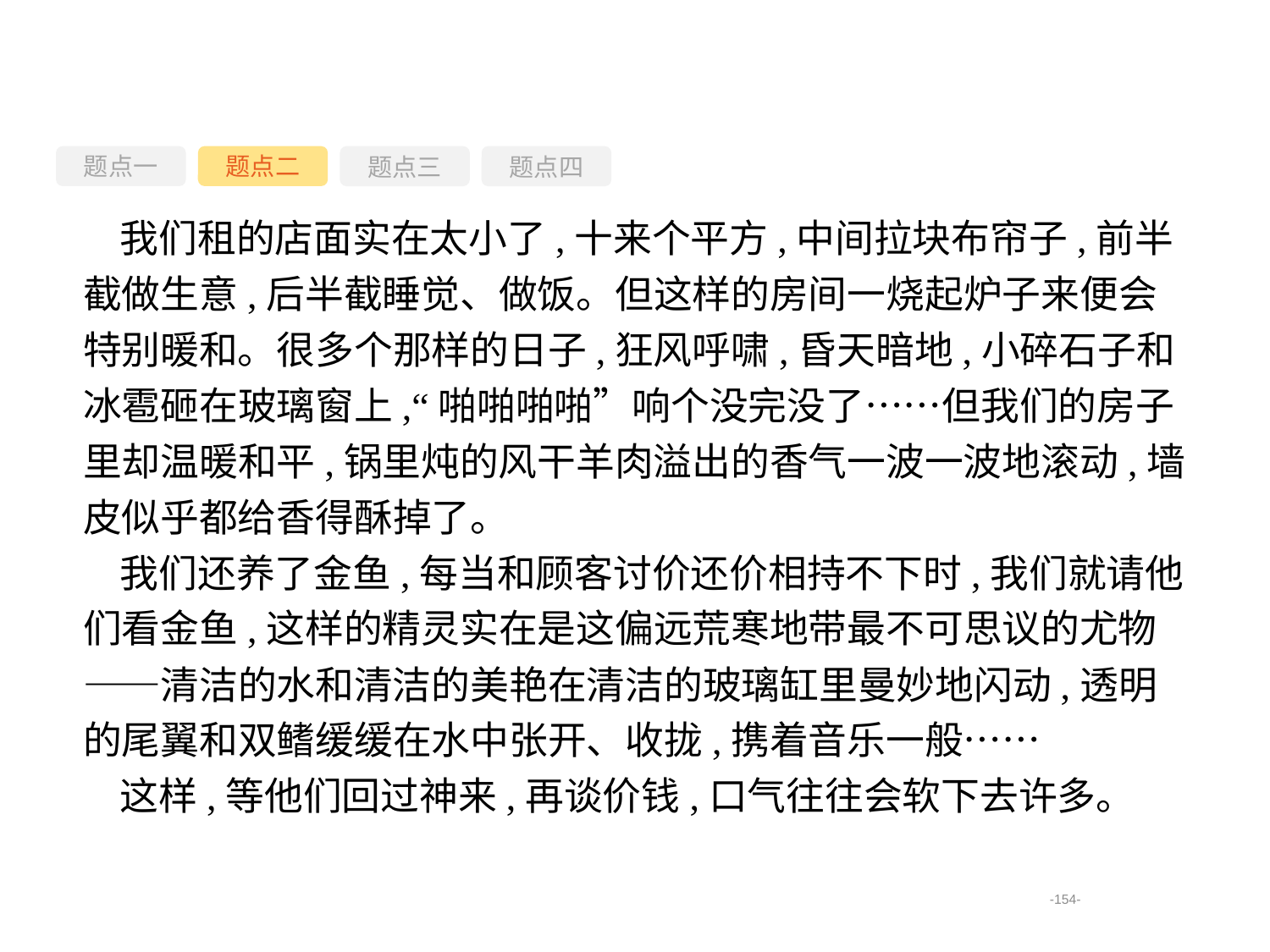

题点一
题点三
题点四
题点二
我们租的店面实在太小了,十来个平方,中间拉块布帘子,前半截做生意,后半截睡觉、做饭。但这样的房间一烧起炉子来便会特别暖和。很多个那样的日子,狂风呼啸,昏天暗地,小碎石子和冰雹砸在玻璃窗上,“啪啪啪啪”响个没完没了……但我们的房子里却温暖和平,锅里炖的风干羊肉溢出的香气一波一波地滚动,墙皮似乎都给香得酥掉了。
我们还养了金鱼,每当和顾客讨价还价相持不下时,我们就请他们看金鱼,这样的精灵实在是这偏远荒寒地带最不可思议的尤物——清洁的水和清洁的美艳在清洁的玻璃缸里曼妙地闪动,透明的尾翼和双鳍缓缓在水中张开、收拢,携着音乐一般……
这样,等他们回过神来,再谈价钱,口气往往会软下去许多。
-154-